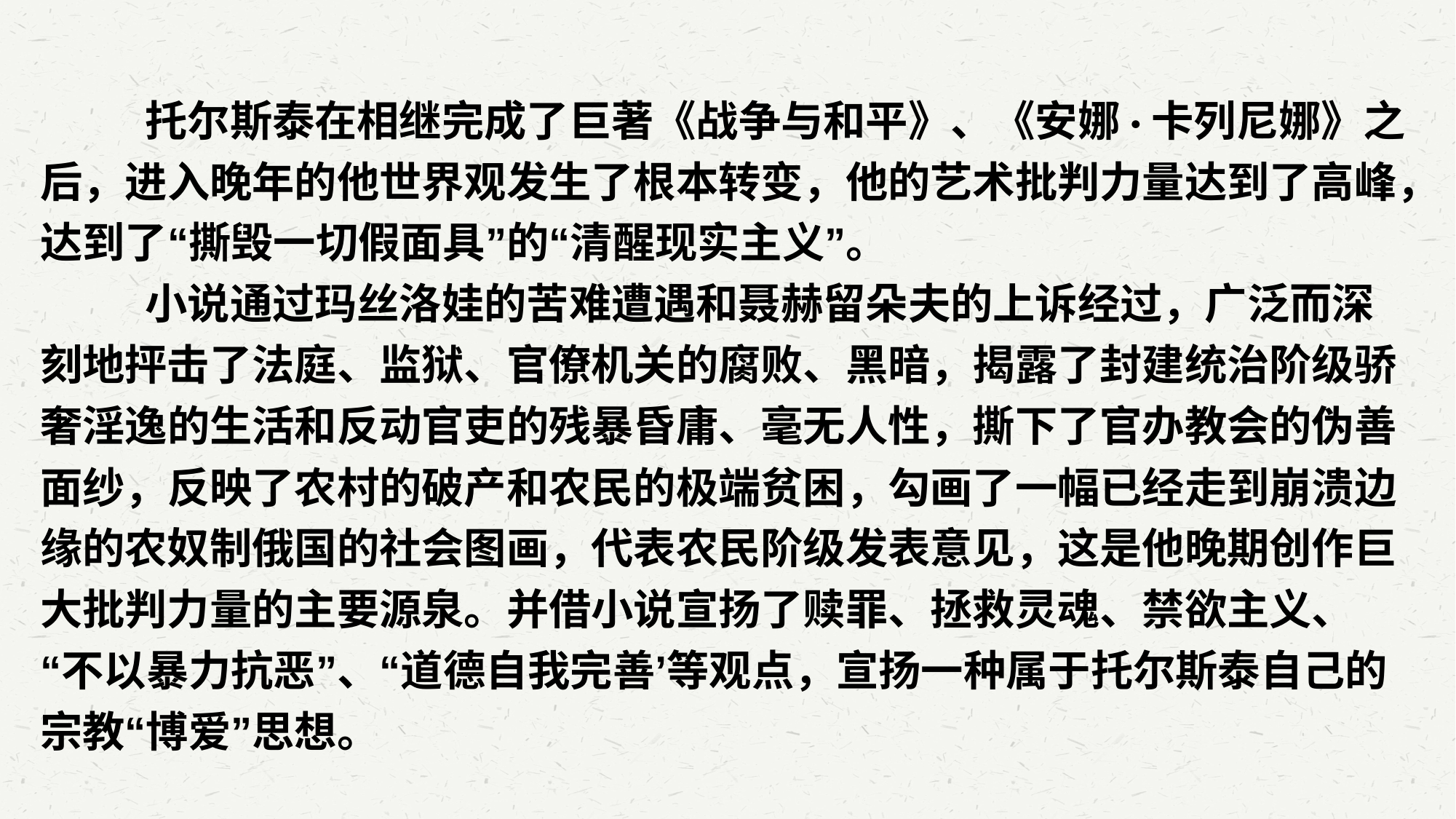

托尔斯泰在相继完成了巨著《战争与和平》、《安娜·卡列尼娜》之后，进入晚年的他世界观发生了根本转变，他的艺术批判力量达到了高峰，达到了“撕毁一切假面具”的“清醒现实主义”。
        小说通过玛丝洛娃的苦难遭遇和聂赫留朵夫的上诉经过，广泛而深刻地抨击了法庭、监狱、官僚机关的腐败、黑暗，揭露了封建统治阶级骄奢淫逸的生活和反动官吏的残暴昏庸、毫无人性，撕下了官办教会的伪善面纱，反映了农村的破产和农民的极端贫困，勾画了一幅已经走到崩溃边缘的农奴制俄国的社会图画，代表农民阶级发表意见，这是他晚期创作巨大批判力量的主要源泉。并借小说宣扬了赎罪、拯救灵魂、禁欲主义、“不以暴力抗恶”、“道德自我完善’等观点，宣扬一种属于托尔斯泰自己的宗教“博爱”思想。